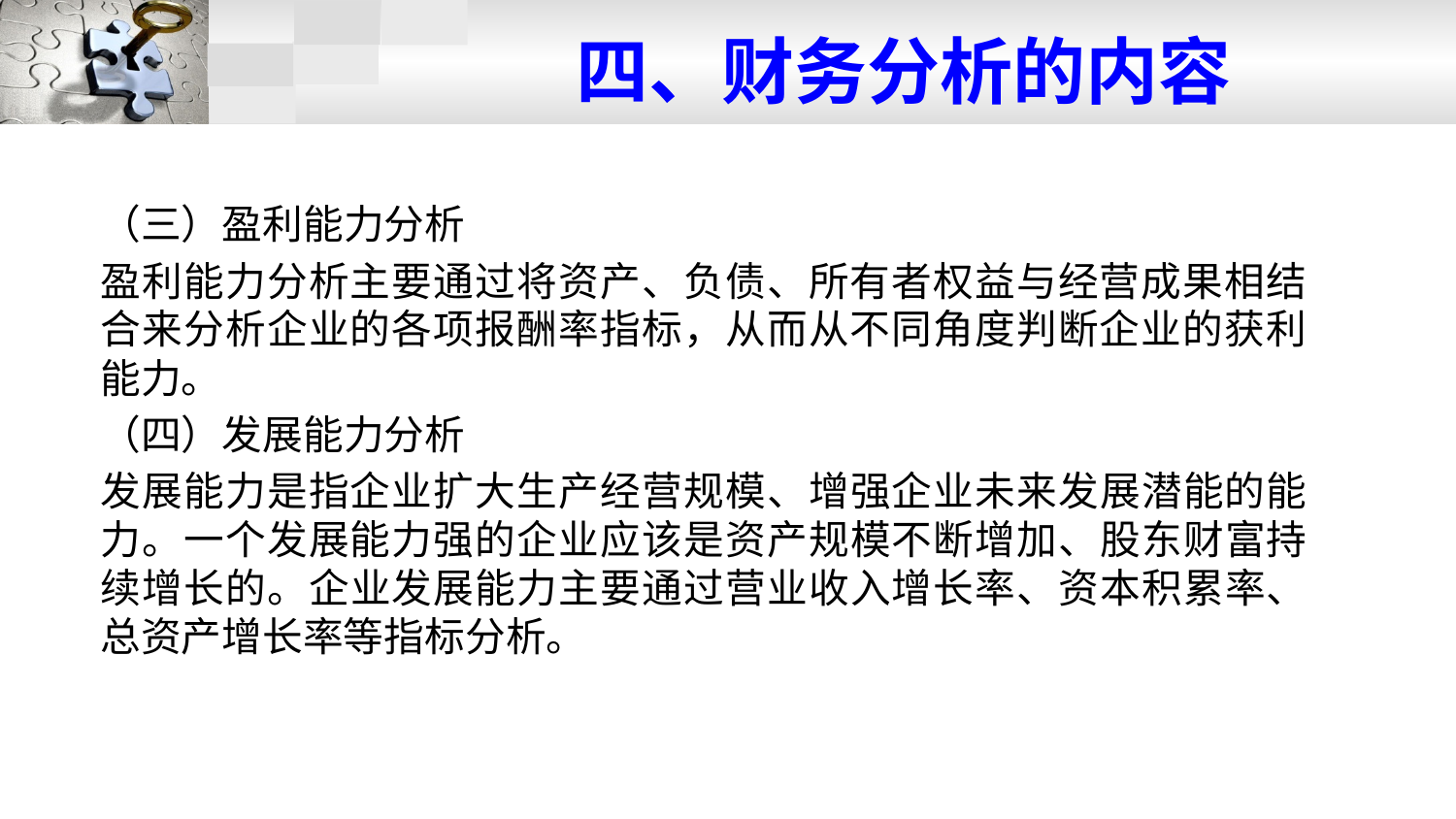

# 四、财务分析的内容
（三）盈利能力分析
盈利能力分析主要通过将资产、负债、所有者权益与经营成果相结合来分析企业的各项报酬率指标，从而从不同角度判断企业的获利能力。
（四）发展能力分析
发展能力是指企业扩大生产经营规模、增强企业未来发展潜能的能力。一个发展能力强的企业应该是资产规模不断增加、股东财富持续增长的。企业发展能力主要通过营业收入增长率、资本积累率、总资产增长率等指标分析。